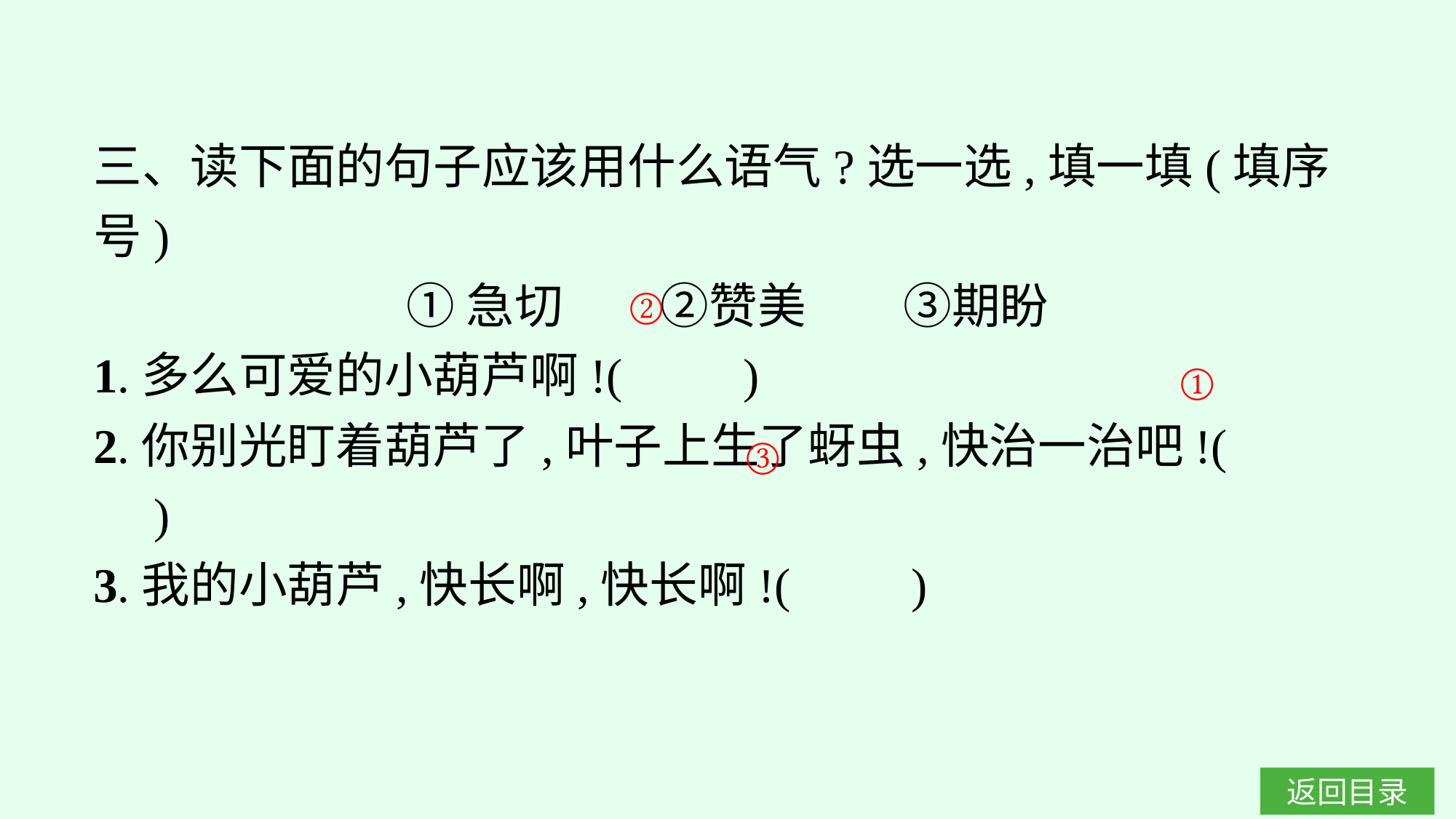

三、读下面的句子应该用什么语气?选一选,填一填(填序号)
①急切　　②赞美　　③期盼
1.多么可爱的小葫芦啊!(　　)
2.你别光盯着葫芦了,叶子上生了蚜虫,快治一治吧!(　　)
3.我的小葫芦,快长啊,快长啊!(　　)
②
①
③